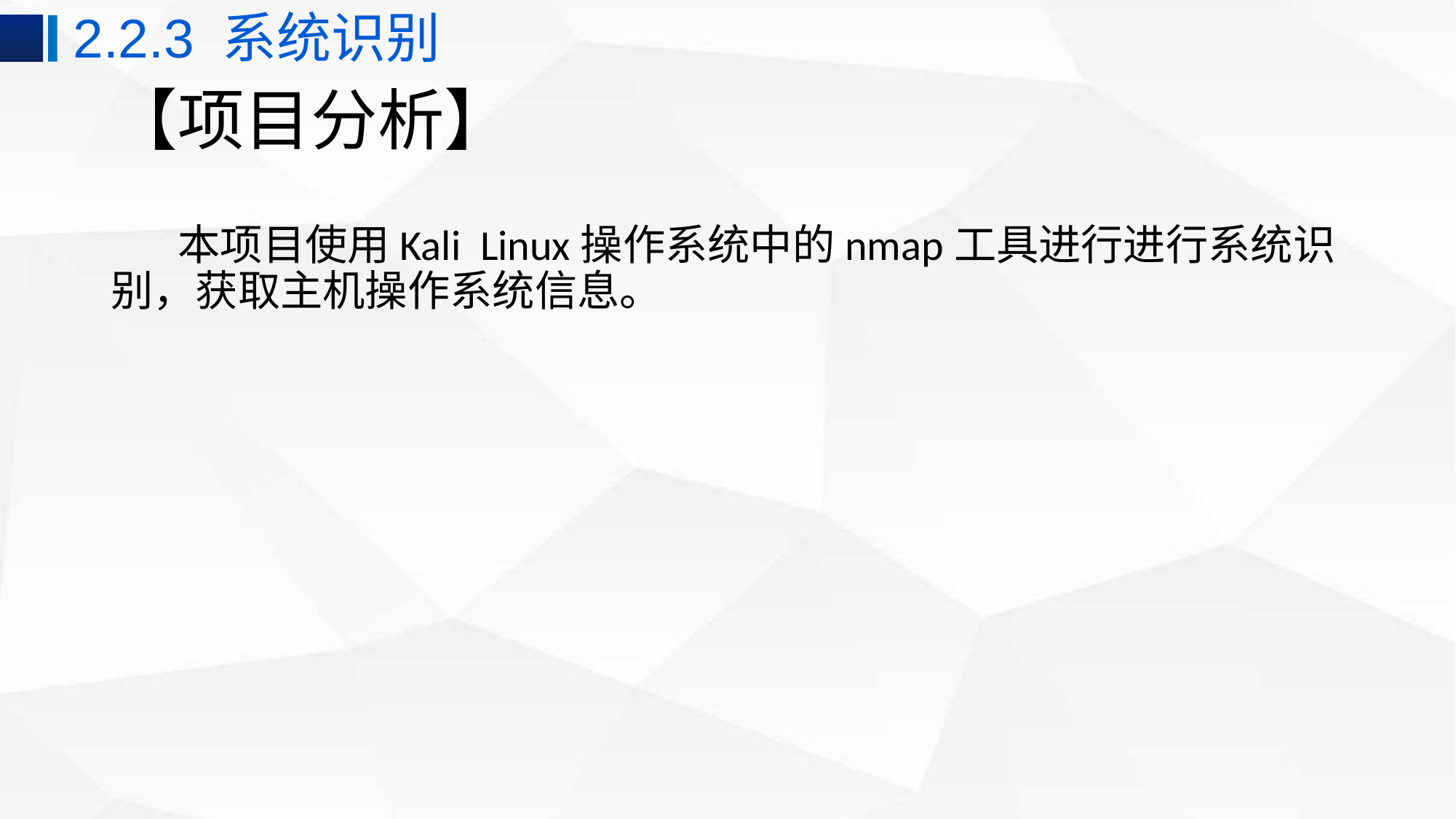

2.2.3 系统识别

# 【项目分析】
      本项目使用Kali  Linux操作系统中的nmap工具进行进行系统识别，获取主机操作系统信息。